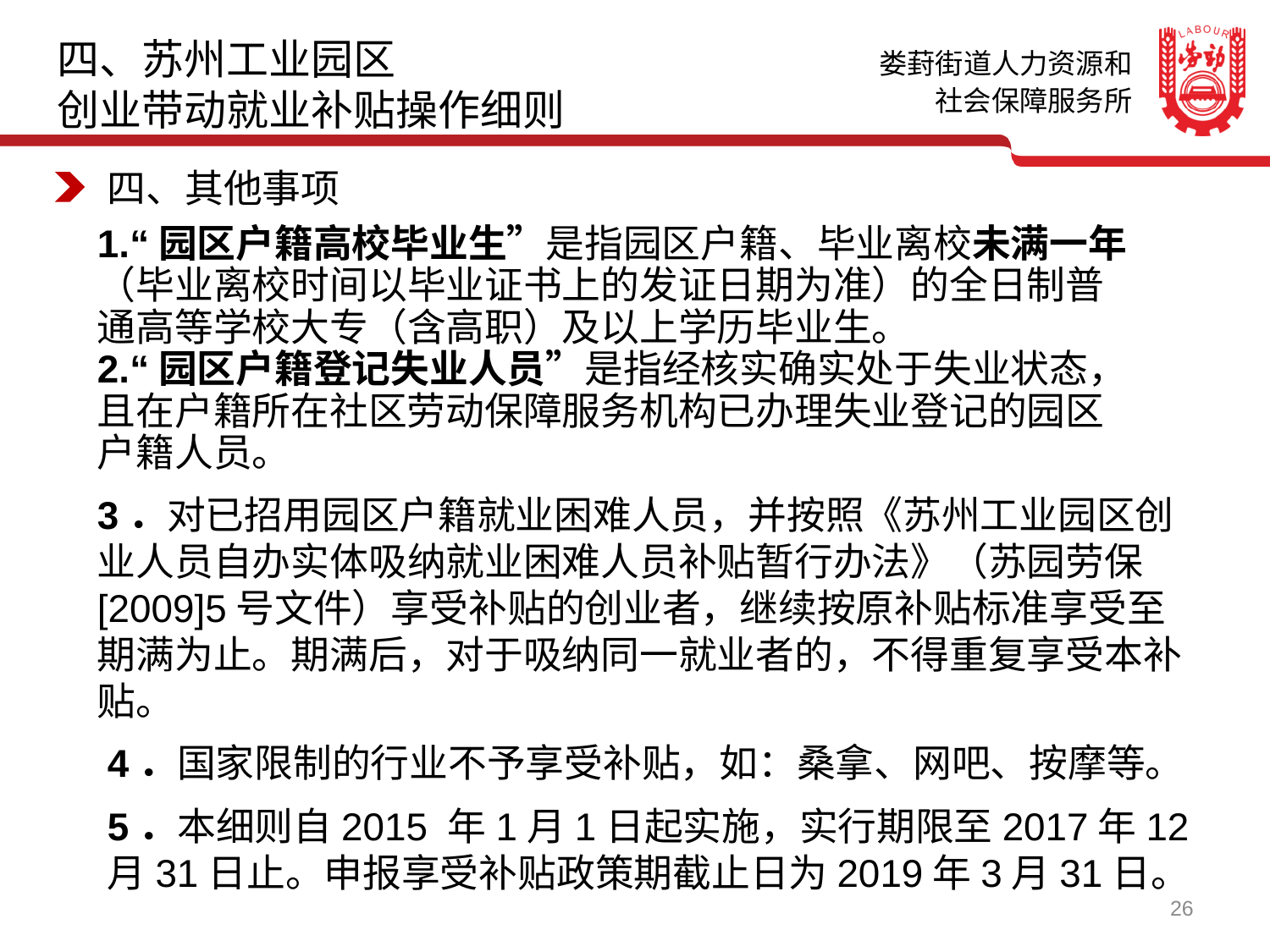

四、苏州工业园区
创业带动就业补贴操作细则
四、其他事项

1.“园区户籍高校毕业生”是指园区户籍、毕业离校未满一年（毕业离校时间以毕业证书上的发证日期为准）的全日制普通高等学校大专（含高职）及以上学历毕业生。
2.“园区户籍登记失业人员”是指经核实确实处于失业状态，且在户籍所在社区劳动保障服务机构已办理失业登记的园区户籍人员。
3．对已招用园区户籍就业困难人员，并按照《苏州工业园区创业人员自办实体吸纳就业困难人员补贴暂行办法》（苏园劳保[2009]5号文件）享受补贴的创业者，继续按原补贴标准享受至期满为止。期满后，对于吸纳同一就业者的，不得重复享受本补贴。
4．国家限制的行业不予享受补贴，如：桑拿、网吧、按摩等。
5．本细则自2015 年1月1日起实施，实行期限至2017年12月31日止。申报享受补贴政策期截止日为2019年3月31日。
26